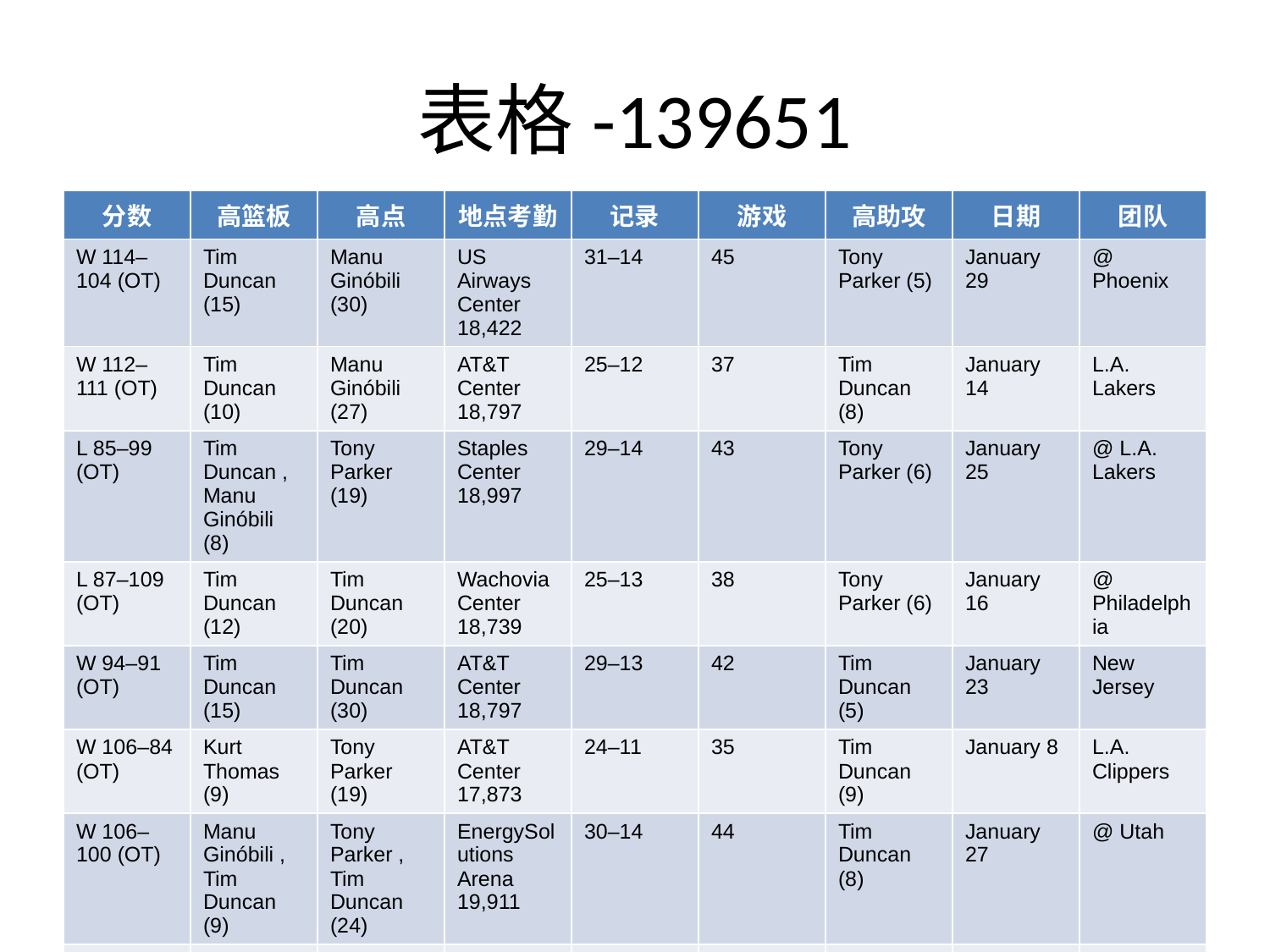

# 表格-139651
| 分数 | 高篮板 | 高点 | 地点考勤 | 记录 | 游戏 | 高助攻 | 日期 | 团队 |
| --- | --- | --- | --- | --- | --- | --- | --- | --- |
| W 114–104 (OT) | Tim Duncan (15) | Manu Ginóbili (30) | US Airways Center 18,422 | 31–14 | 45 | Tony Parker (5) | January 29 | @ Phoenix |
| W 112–111 (OT) | Tim Duncan (10) | Manu Ginóbili (27) | AT&T Center 18,797 | 25–12 | 37 | Tim Duncan (8) | January 14 | L.A. Lakers |
| L 85–99 (OT) | Tim Duncan , Manu Ginóbili (8) | Tony Parker (19) | Staples Center 18,997 | 29–14 | 43 | Tony Parker (6) | January 25 | @ L.A. Lakers |
| L 87–109 (OT) | Tim Duncan (12) | Tim Duncan (20) | Wachovia Center 18,739 | 25–13 | 38 | Tony Parker (6) | January 16 | @ Philadelphia |
| W 94–91 (OT) | Tim Duncan (15) | Tim Duncan (30) | AT&T Center 18,797 | 29–13 | 42 | Tim Duncan (5) | January 23 | New Jersey |
| W 106–84 (OT) | Kurt Thomas (9) | Tony Parker (19) | AT&T Center 17,873 | 24–11 | 35 | Tim Duncan (9) | January 8 | L.A. Clippers |
| W 106–100 (OT) | Manu Ginóbili , Tim Duncan (9) | Tony Parker , Tim Duncan (24) | EnergySolutions Arena 19,911 | 30–14 | 44 | Tim Duncan (8) | January 27 | @ Utah |
| W 86–84 (OT) | Tim Duncan (11) | Tim Duncan (17) | Time Warner Cable Arena 16,160 | 27–13 | 40 | Tony Parker (10) | January 19 | @ Charlotte |
| W 106–93 (OT) | Tim Duncan (8) | Tony Parker (25) | AT&T Center 18,797 | 32–14 | 46 | Tony Parker , Tim Duncan (7) | January 31 | New Orleans |
| L 98–105 (OT) | Tim Duncan (10) | Tony Parker (31) | AT&T Center 18,216 | 24–12 | 36 | Tony Parker (6) | January 11 | Orlando |
| W 91–84 (OT) | Tim Duncan (9) | Tim Duncan (19) | American Airlines Arena 19,600 | 23–11 | 34 | Tony Parker (7) | January 5 | @ Miami |
| W 91–80 (OT) | Tim Duncan (10) | Tim Duncan (20) | FedExForum 12,597 | 21–11 | 32 | Manu Ginóbili (6) | January 2 | @ Memphis |
| W 99–81 (OT) | Tim Duncan (10) | Tim Duncan (27) | AT&T Center 18,181 | 28–13 | 41 | Tony Parker (7) | January 20 | Indiana |
| W 92–87 (OT) | Tim Duncan (14) | Manu Ginóbili (21) | United Center 22,100 | 26–13 | 39 | Tony Parker (8) | January 17 | @ Chicago |
| W 108–106 (OT) | Tim Duncan (12) | Tim Duncan (26) | AT&T Center 18,797 | 22–11 | 33 | Tony Parker (10) | January 3 | Philadelphia |